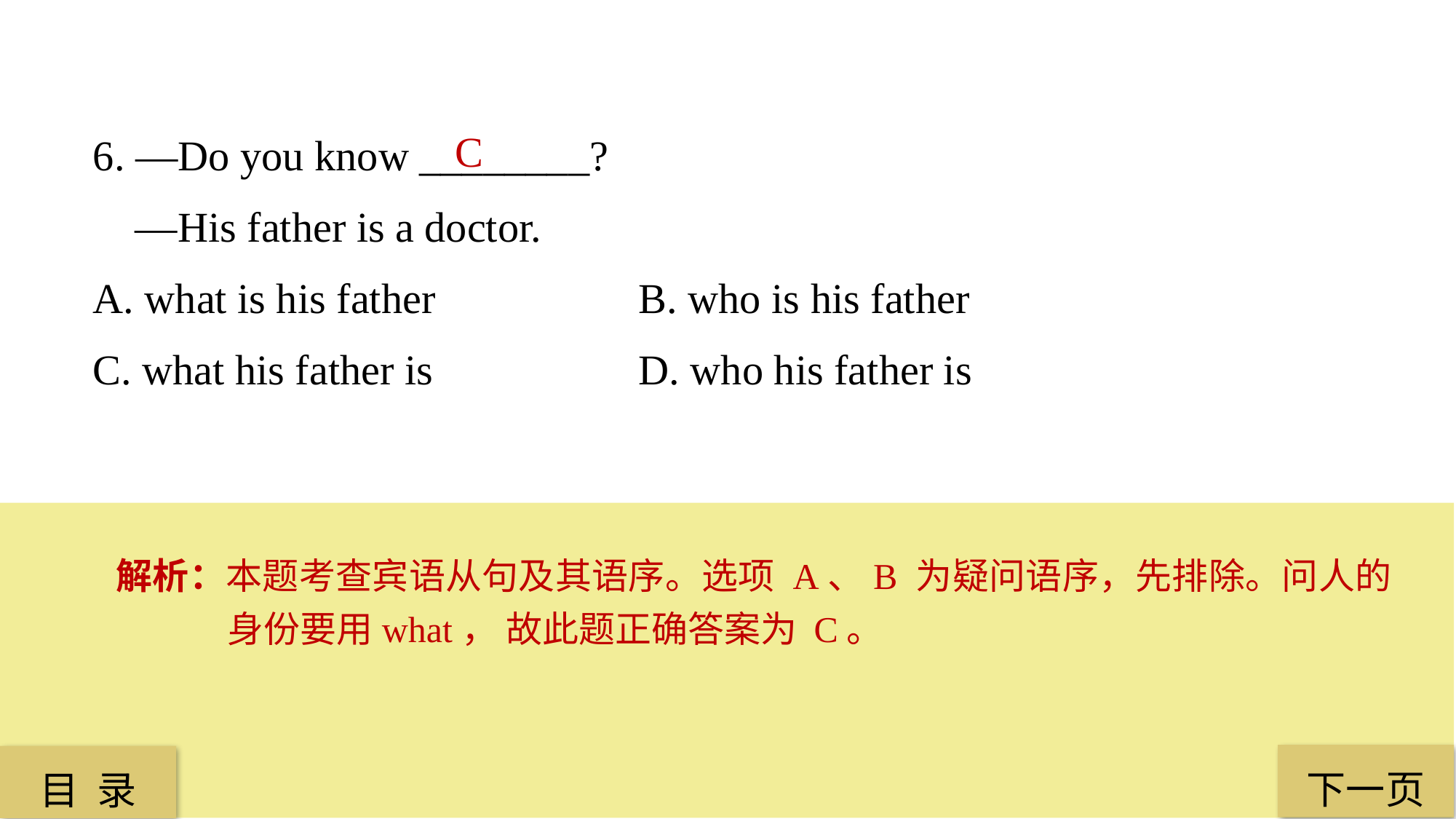

6. —Do you know ________?
    —His father is a doctor.
A. what is his father 		B. who is his father
C. what his father is 		D. who his father is
C
解析：本题考查宾语从句及其语序。选项 A、B 为疑问语序，先排除。问人的身份要用what， 故此题正确答案为 C。